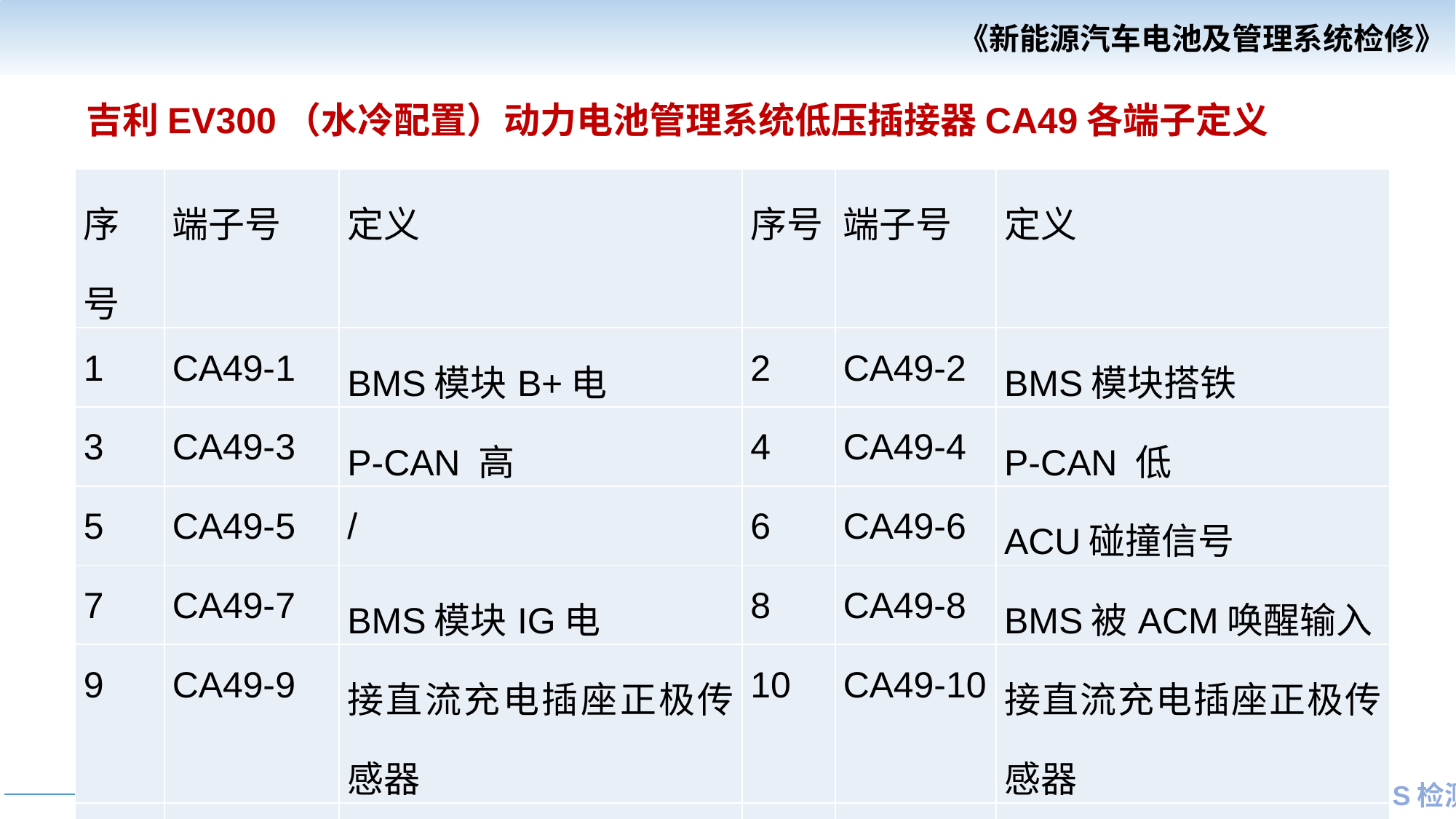

吉利EV300（水冷配置）动力电池管理系统低压插接器CA49各端子定义
| 序号 | 端子号 | 定义 | 序号 | 端子号 | 定义 |
| --- | --- | --- | --- | --- | --- |
| 1 | CA49-1 | BMS模块B+电 | 2 | CA49-2 | BMS模块搭铁 |
| 3 | CA49-3 | P-CAN 高 | 4 | CA49-4 | P-CAN 低 |
| 5 | CA49-5 | / | 6 | CA49-6 | ACU碰撞信号 |
| 7 | CA49-7 | BMS模块IG电 | 8 | CA49-8 | BMS被ACM唤醒输入 |
| 9 | CA49-9 | 接直流充电插座正极传感器 | 10 | CA49-10 | 接直流充电插座正极传感器 |
| 11 | CA49-11 | 诊断CAN | 12 | CA49-12 | 诊断CAN |